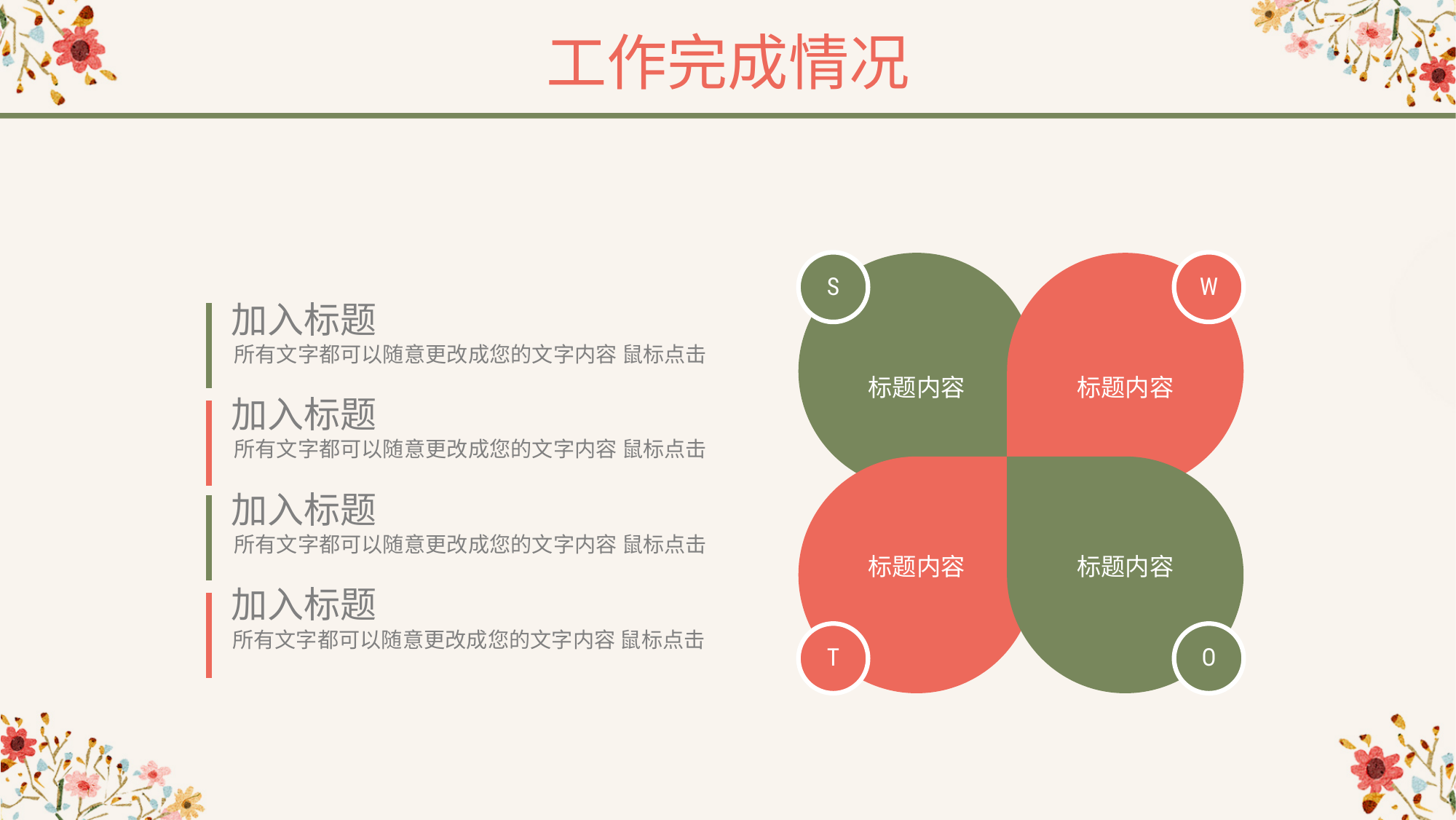

工作完成情况

S

标题内容
W

标题内容
加入标题
所有文字都可以随意更改成您的文字内容 鼠标点击
加入标题
所有文字都可以随意更改成您的文字内容 鼠标点击

标题内容
T

标题内容
O
加入标题
所有文字都可以随意更改成您的文字内容 鼠标点击
加入标题
所有文字都可以随意更改成您的文字内容 鼠标点击